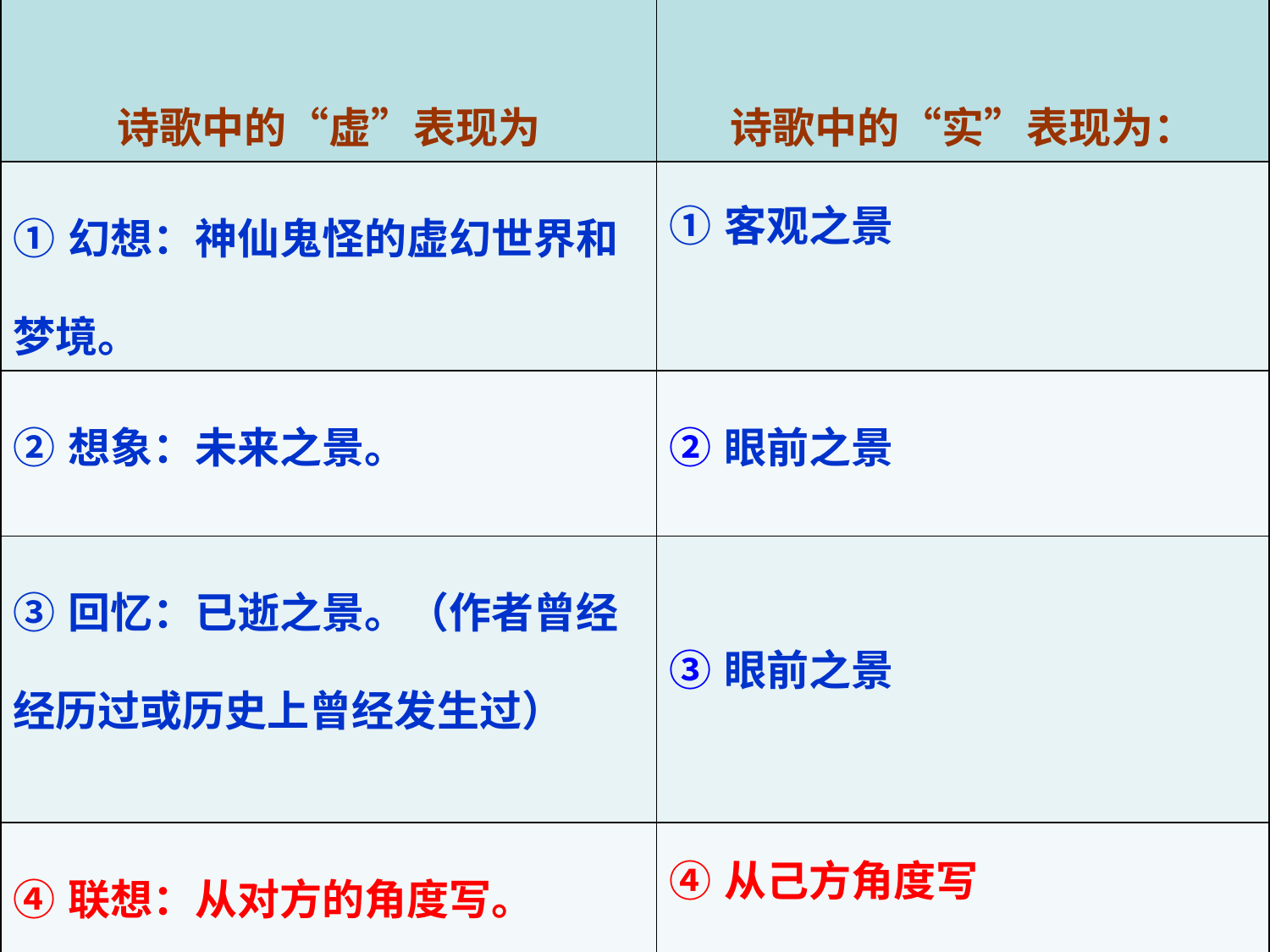

| 诗歌中的“虚”表现为 | 诗歌中的“实”表现为： |
| --- | --- |
| ①幻想：神仙鬼怪的虚幻世界和梦境。 | ①客观之景 |
| ②想象：未来之景。 | ②眼前之景 |
| ③回忆：已逝之景。（作者曾经经历过或历史上曾经发生过） | ③眼前之景 |
| ④联想：从对方的角度写。 | ④从己方角度写 |
#